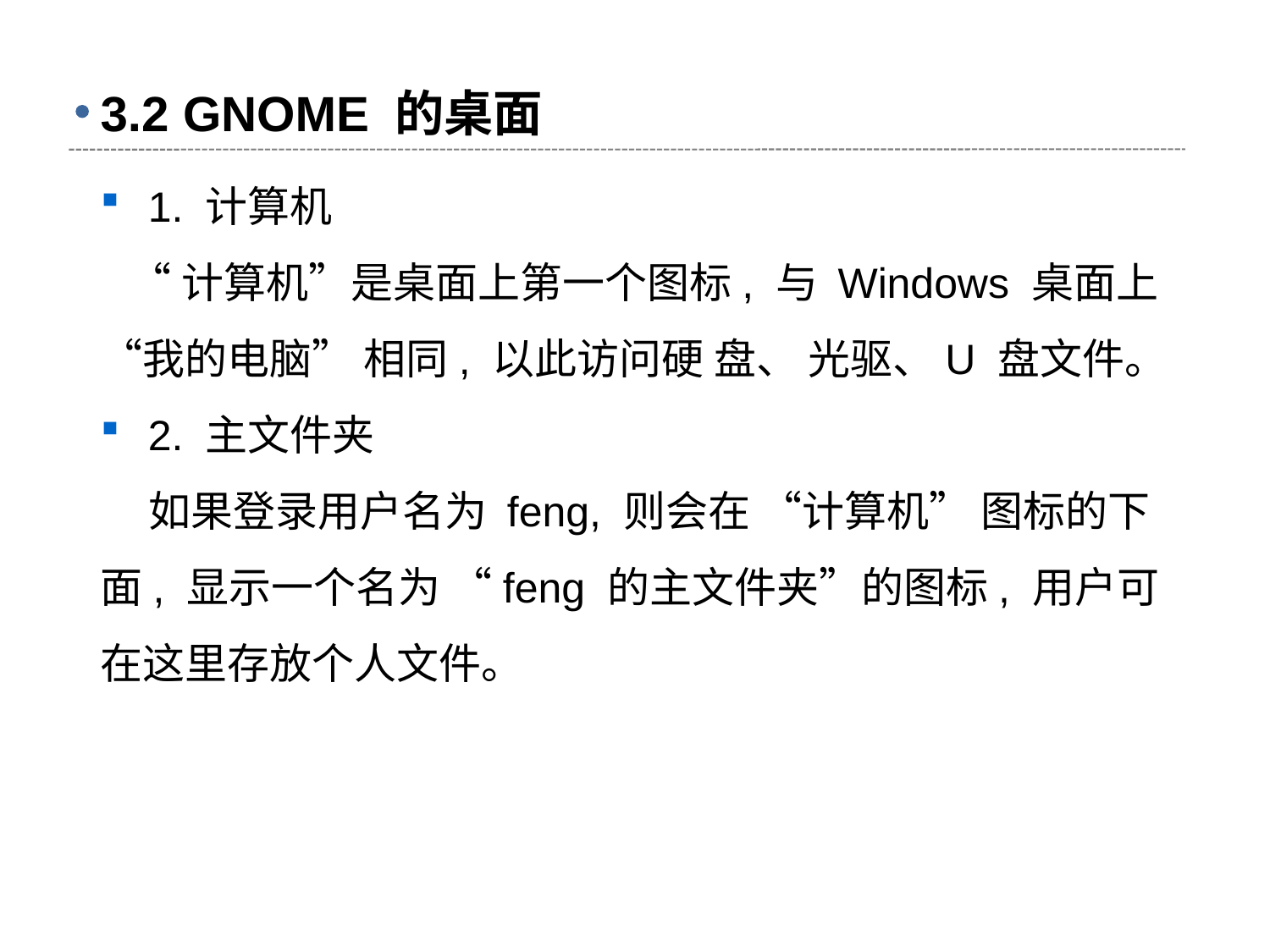

# 3.2 GNOME 的桌面
1. 计算机
   “计算机”是桌面上第一个图标, 与 Windows 桌面上 “我的电脑” 相同, 以此访问硬 盘、 光驱、U 盘文件。
2. 主文件夹
    如果登录用户名为 feng, 则会在 “计算机” 图标的下面, 显示一个名为 “feng 的主文件夹”的图标, 用户可在这里存放个人文件。